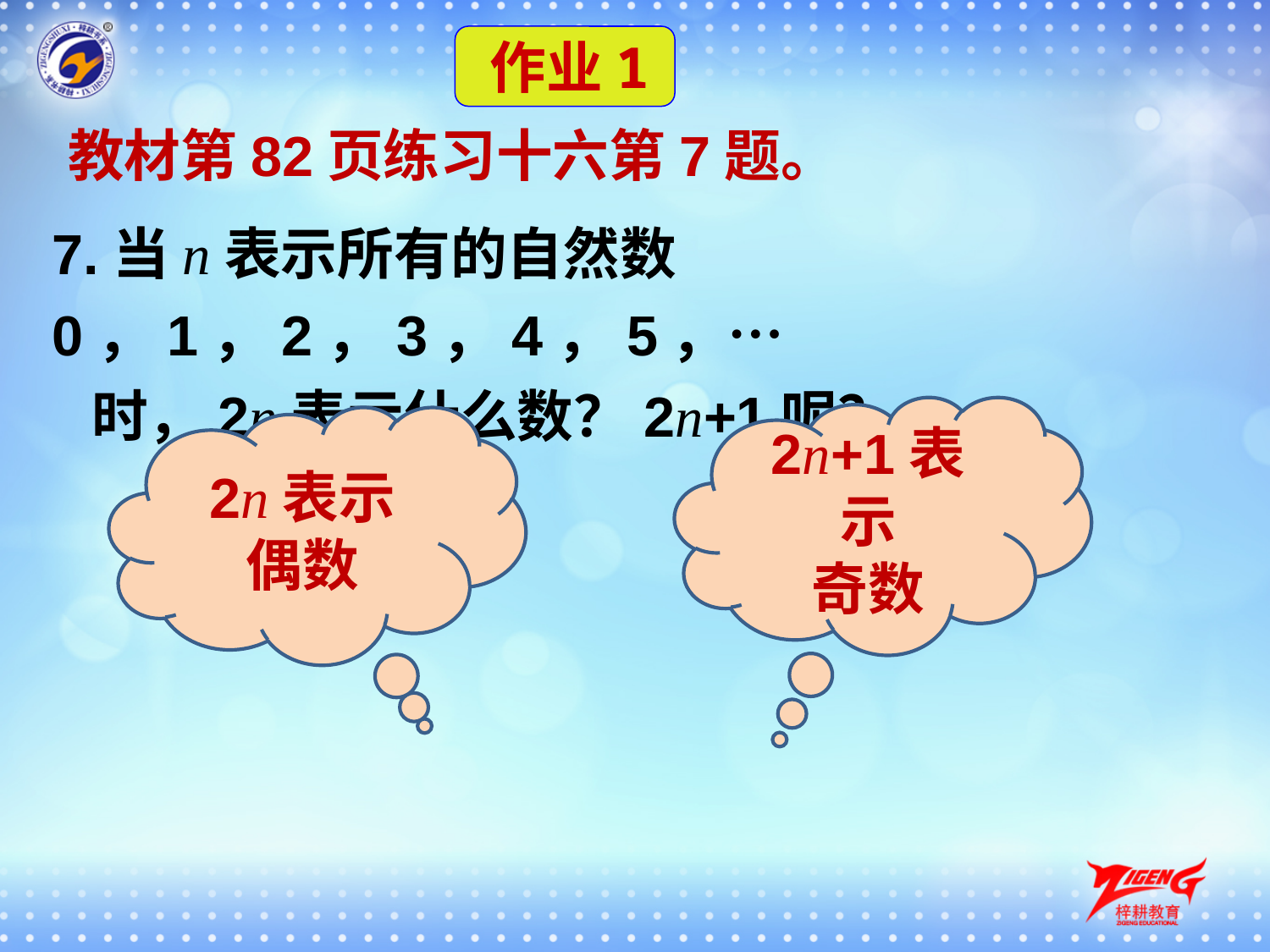

作业1
    教材第82页练习十六第7题。
7.当n表示所有的自然数0，1，2，3，4，5，…
  时，2n表示什么数？2n+1呢？
2n+1表示
奇数
2n表示
偶数